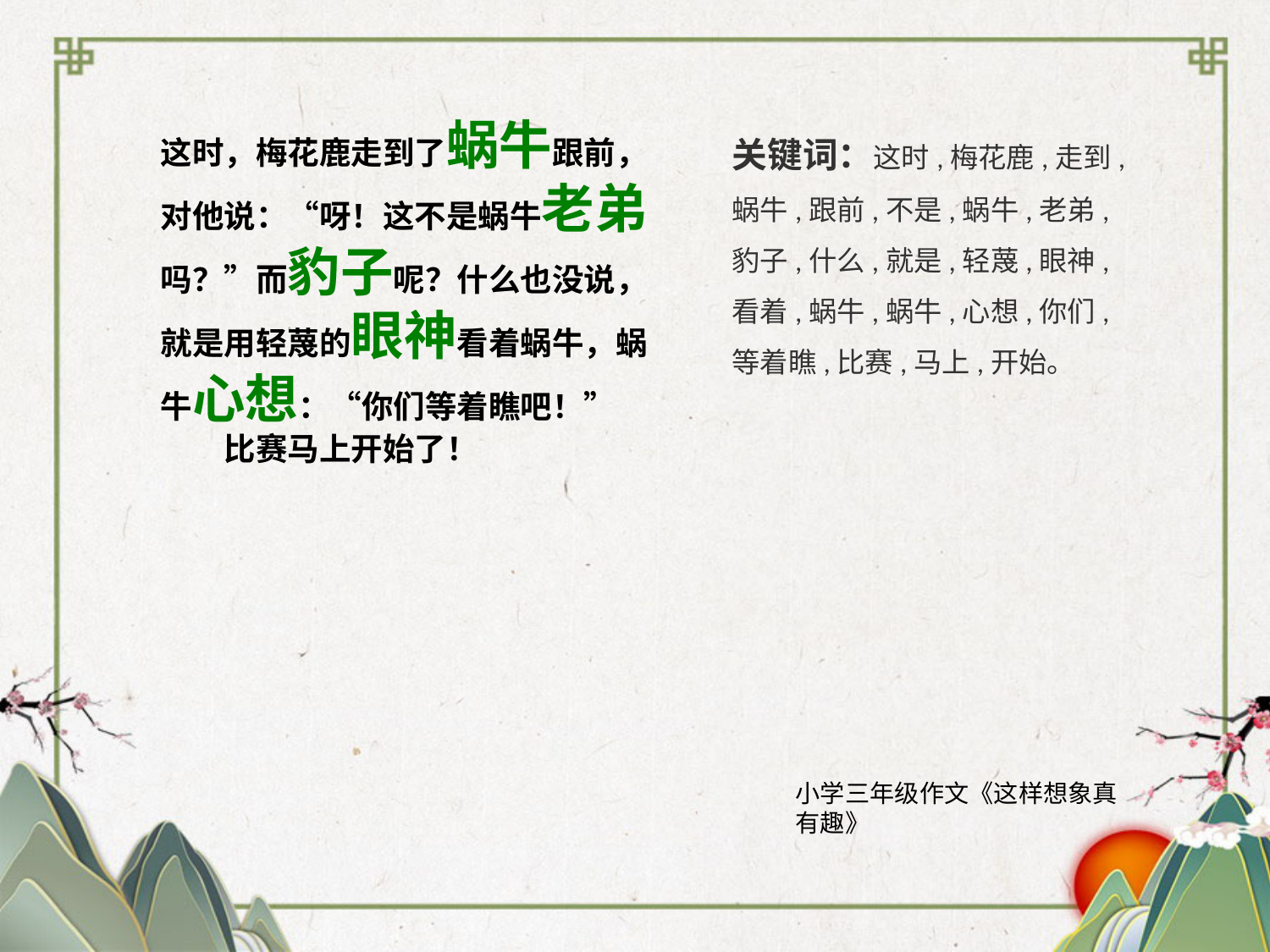

这时，梅花鹿走到了蜗牛跟前，对他说：“呀！这不是蜗牛老弟吗？”而豹子呢？什么也没说，就是用轻蔑的眼神看着蜗牛，蜗牛心想：“你们等着瞧吧！”
　　比赛马上开始了！
关键词：这时,梅花鹿,走到,蜗牛,跟前,不是,蜗牛,老弟,豹子,什么,就是,轻蔑,眼神,看着,蜗牛,蜗牛,心想,你们,等着瞧,比赛,马上,开始。
小学三年级作文《这样想象真有趣》